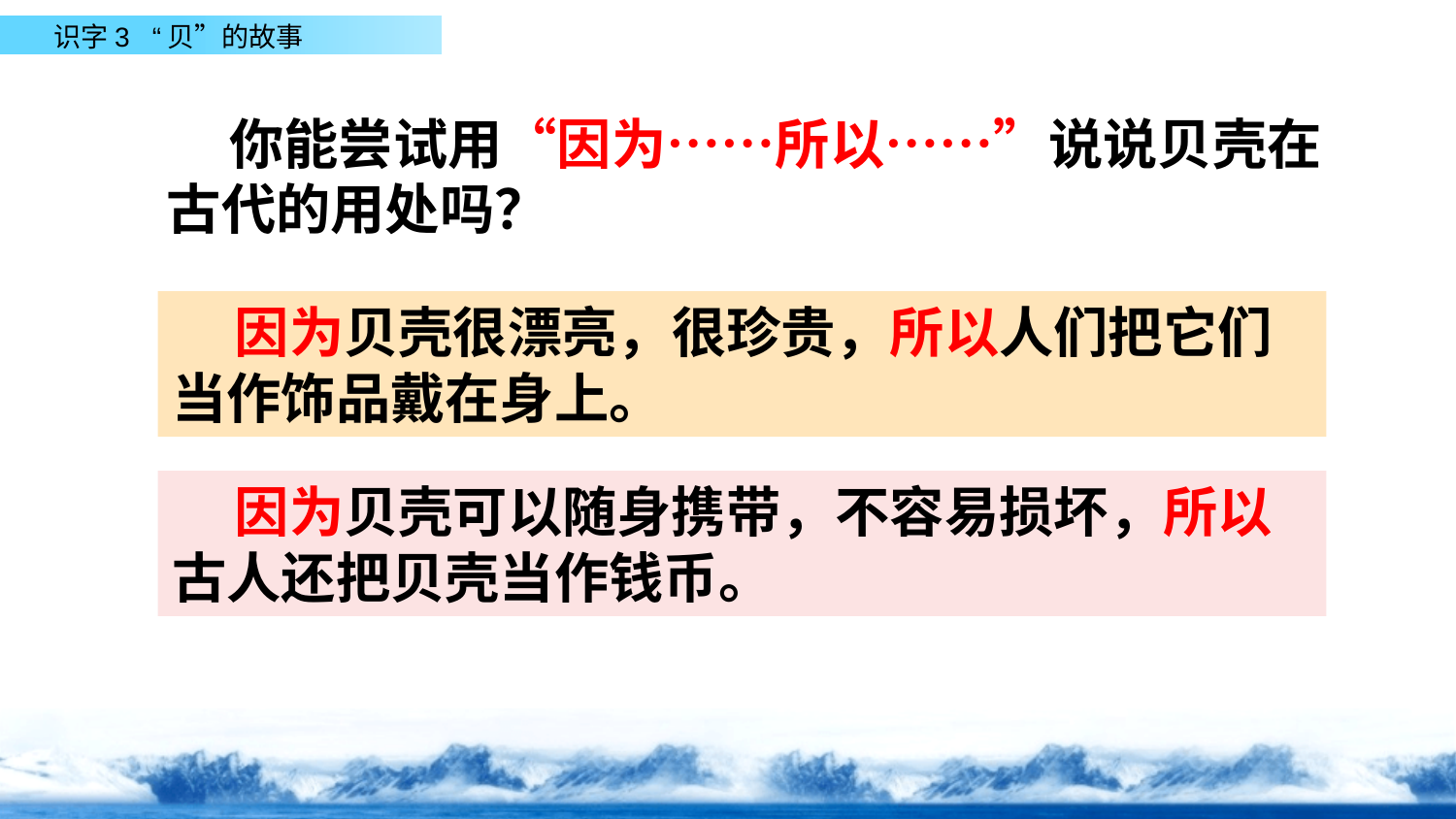

你能尝试用“因为……所以……”说说贝壳在古代的用处吗？
    因为贝壳很漂亮，很珍贵，所以人们把它们当作饰品戴在身上。
    因为贝壳可以随身携带，不容易损坏，所以古人还把贝壳当作钱币。